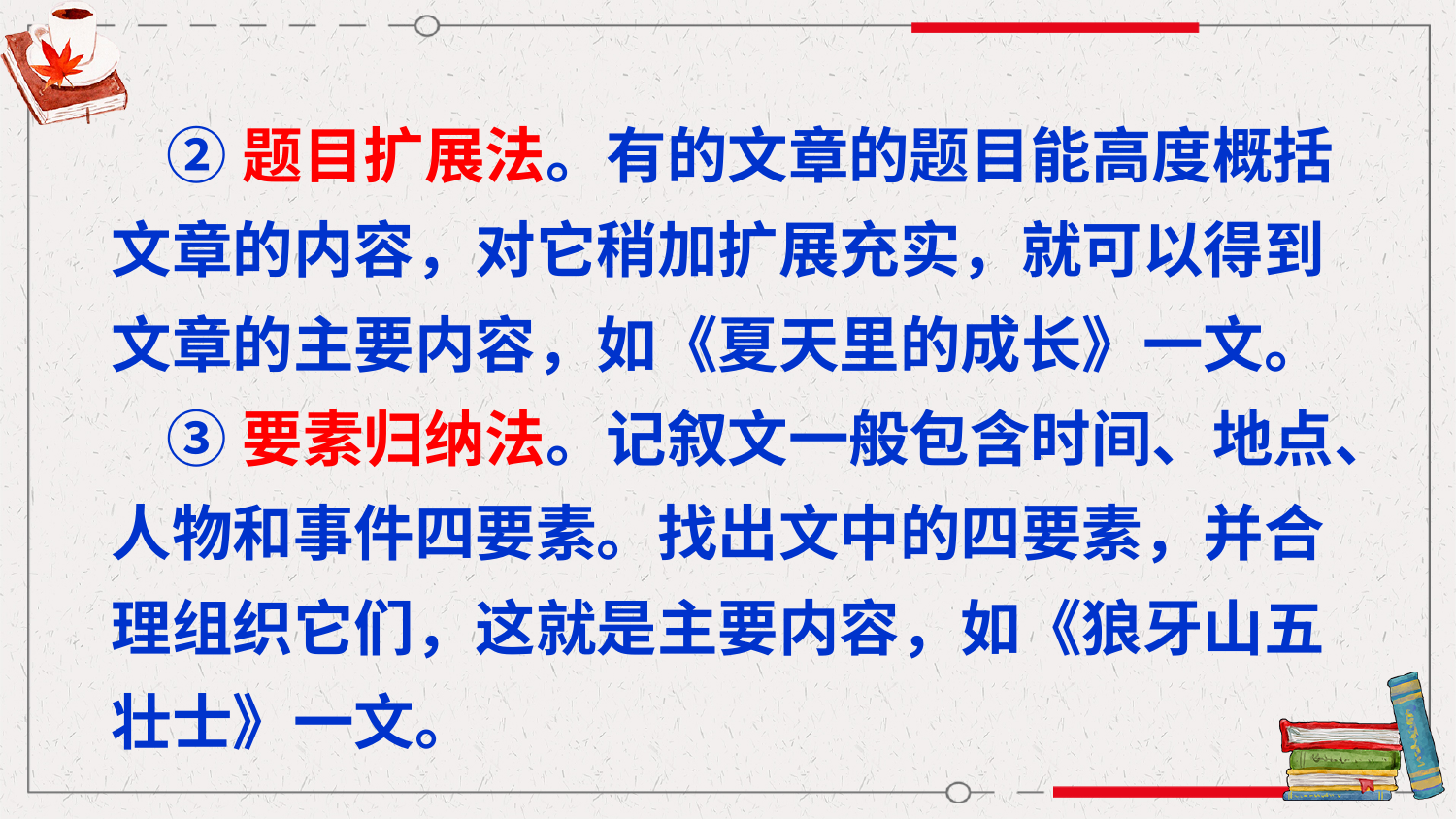

②题目扩展法。有的文章的题目能高度概括文章的内容，对它稍加扩展充实，就可以得到文章的主要内容，如《夏天里的成长》一文。
    ③要素归纳法。记叙文一般包含时间、地点、人物和事件四要素。找出文中的四要素，并合理组织它们，这就是主要内容，如《狼牙山五壮士》一文。